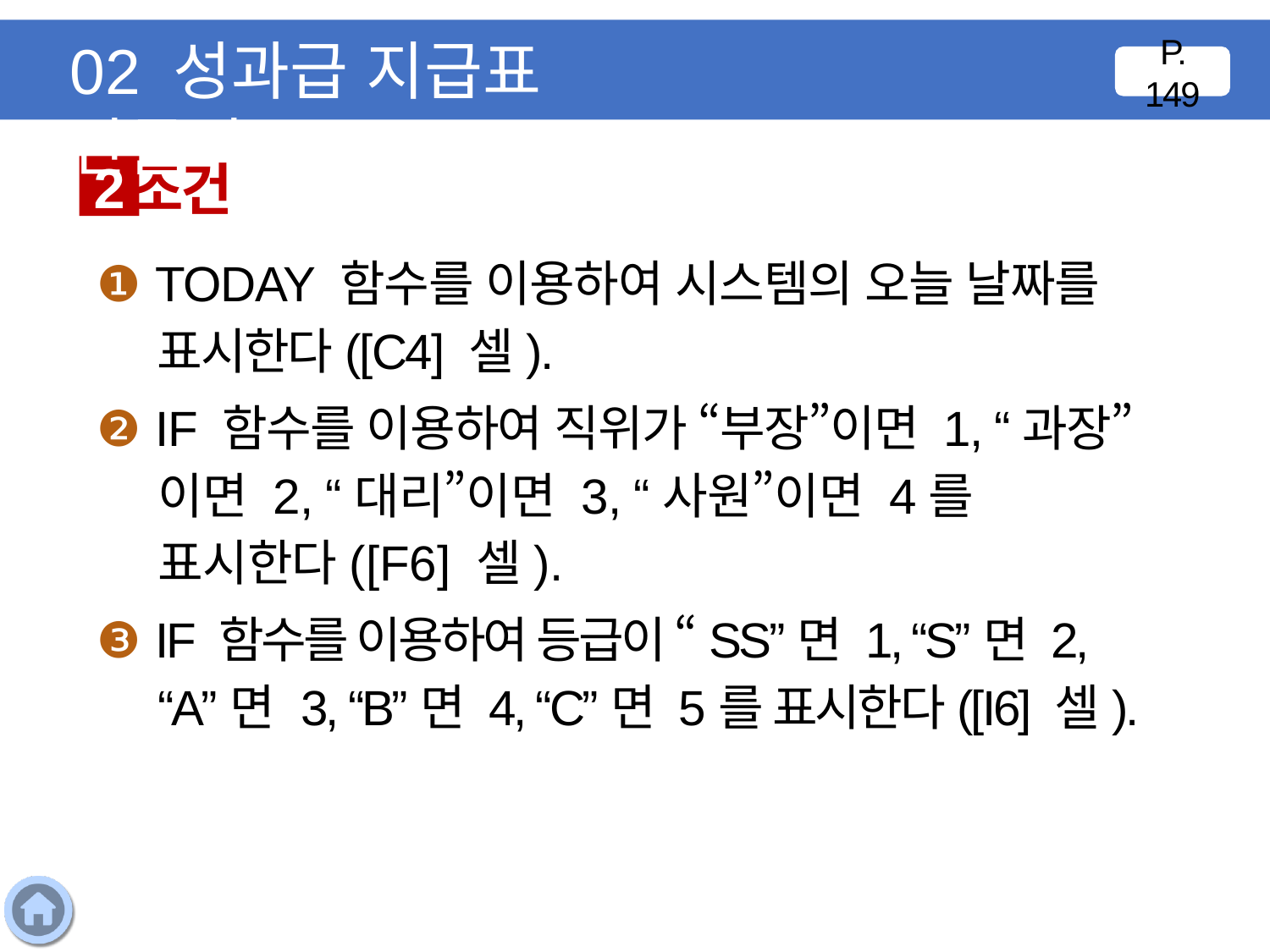

02 성과급 지급표 만들기
P. 149
조건
2
❶ TODAY 함수를 이용하여 시스템의 오늘 날짜를 표시한다([C4] 셀).
❷ IF 함수를 이용하여 직위가 “부장”이면 1, “과장”이면 2, “대리”이면 3, “사원”이면 4를 표시한다([F6] 셀).
❸ IF 함수를 이용하여 등급이 “SS”면 1, “S”면 2, “A”면 3, “B”면 4, “C”면 5를 표시한다([I6] 셀).